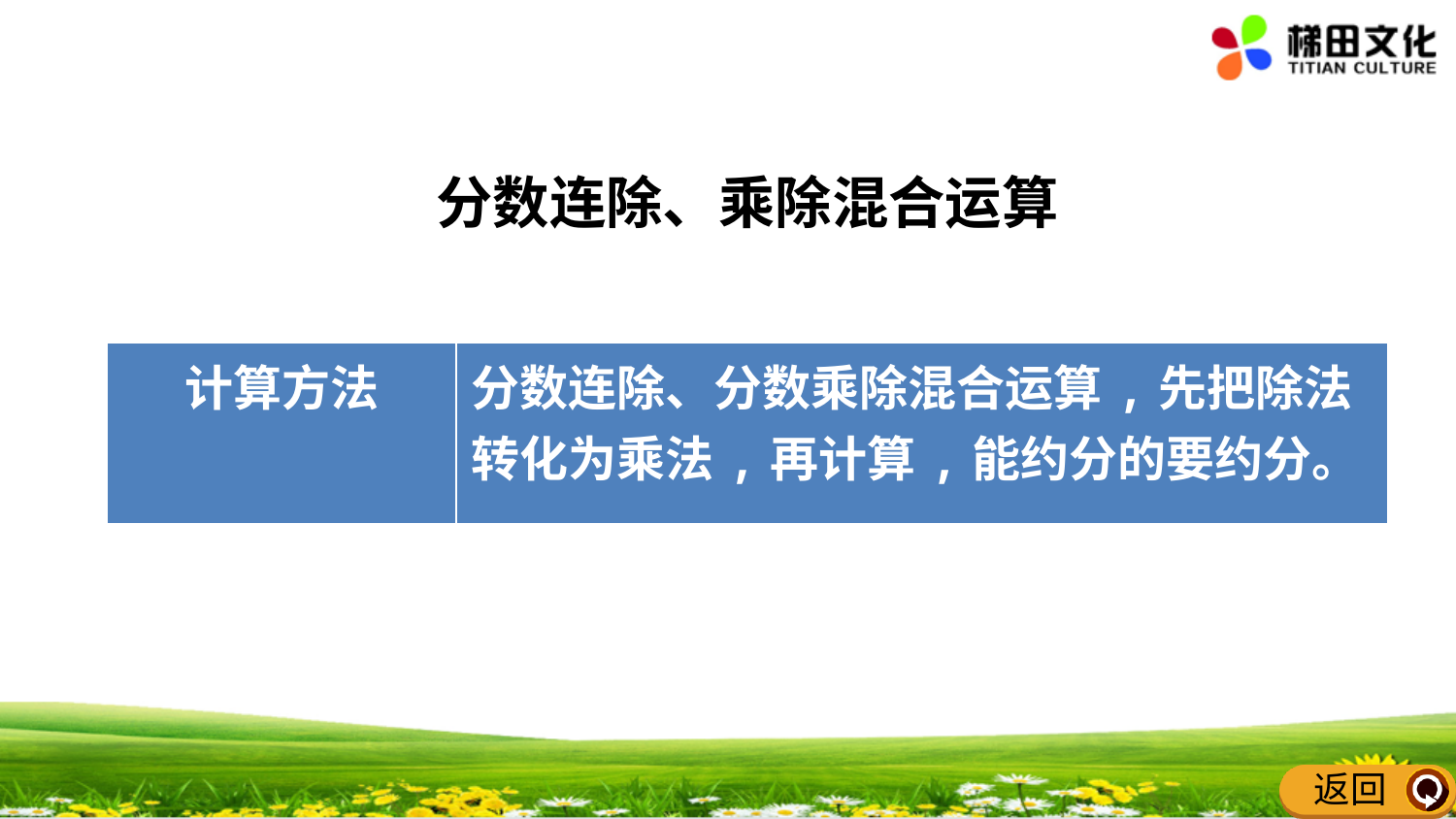

分数连除、乘除混合运算
| 计算方法 | 分数连除、分数乘除混合运算,先把除法转化为乘法,再计算,能约分的要约分。 |
| --- | --- |